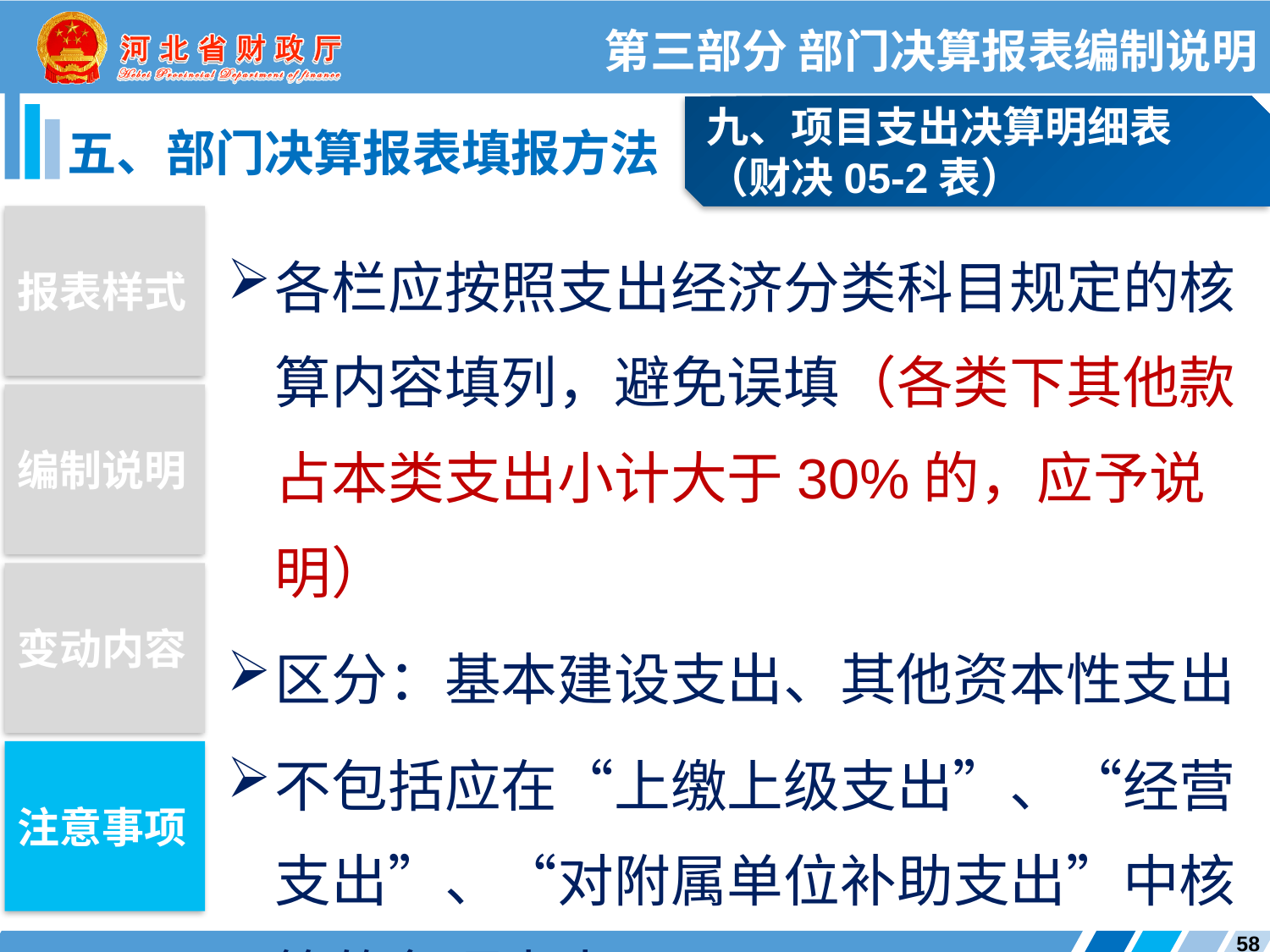

第三部分 部门决算报表编制说明
九、项目支出决算明细表
（财决05-2表）
五、部门决算报表填报方法
报表样式
各栏应按照支出经济分类科目规定的核算内容填列，避免误填（各类下其他款占本类支出小计大于30%的，应予说明）
区分：基本建设支出、其他资本性支出
不包括应在“上缴上级支出”、“经营支出”、“对附属单位补助支出”中核算的各项支出
编制说明
变动内容
注意事项
58